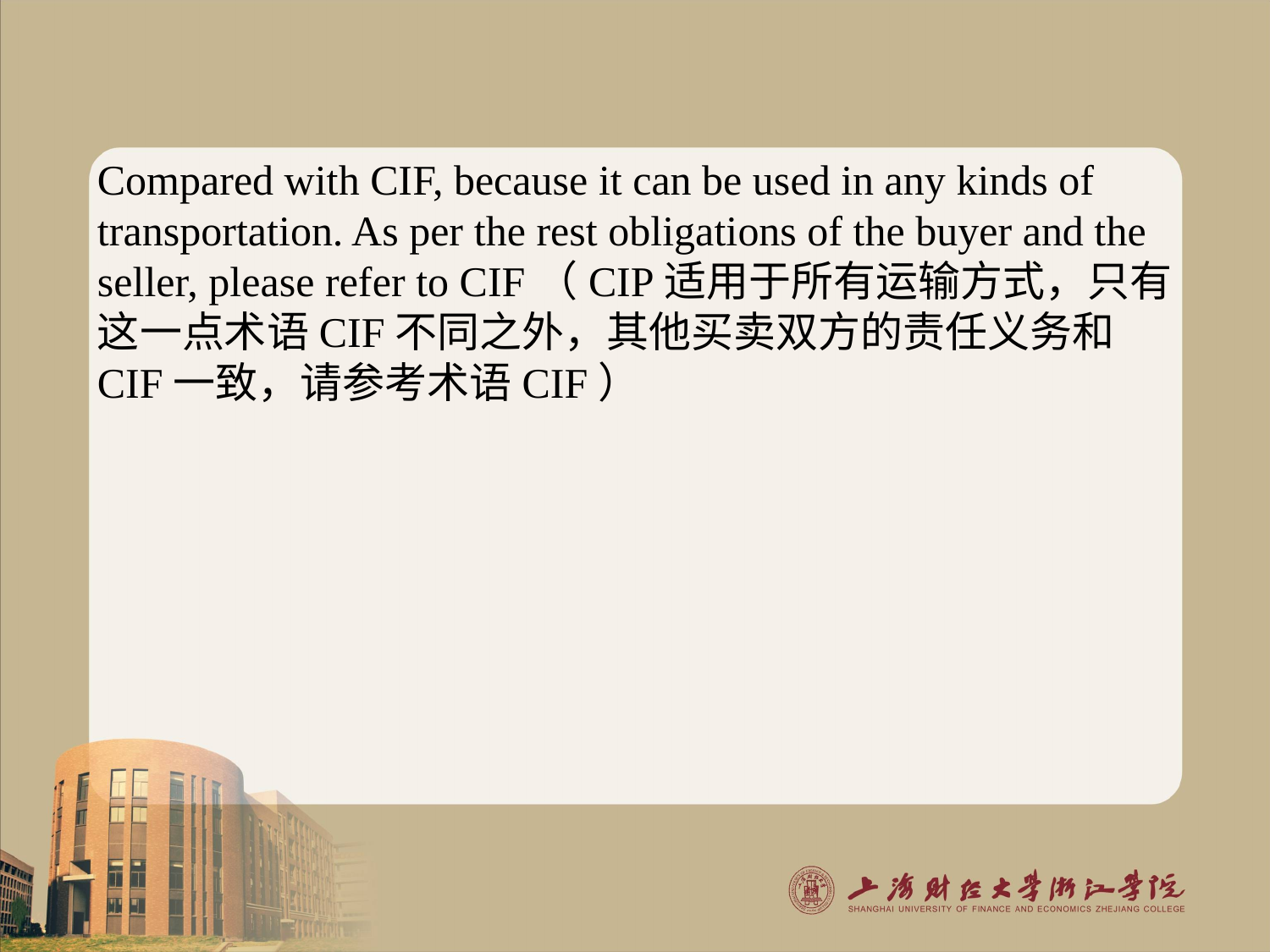

#
Compared with CIF, because it can be used in any kinds of transportation. As per the rest obligations of the buyer and the seller, please refer to CIF（CIP适用于所有运输方式，只有这一点术语CIF不同之外，其他买卖双方的责任义务和CIF一致，请参考术语CIF）